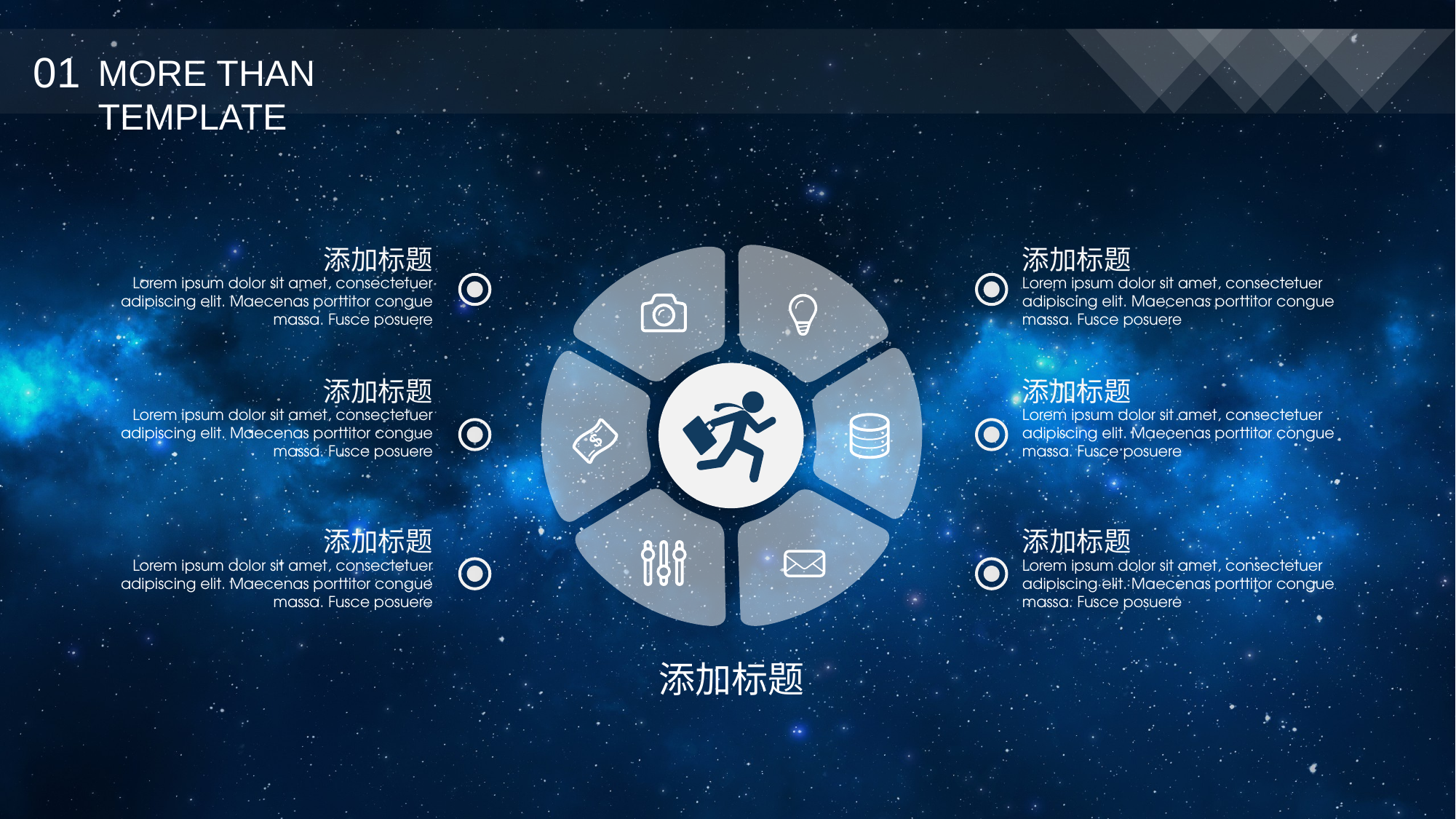

01
MORE THAN TEMPLATE
e7d195523061f1c0dc554706afe4c72a60a25314cbaece805811E654B44695D34D35691164BB3D154CCFD5D798F6FEAD99EAA8F1ADC3D4AFA5BC9ED0BB3A4B45073A038AC38E89AB54D31AA59602B9F134AB2F4D6262A1B4F8AD91EDB836BA4A8A86D335FB844568ED1D8A20E8CEC8589707BF5B91587DDBEC310FFCA457F18EA4057AC7F56DD7C2
添加标题
Lorem ipsum dolor sit amet, consectetuer adipiscing elit. Maecenas porttitor congue massa. Fusce posuere

添加标题
Lorem ipsum dolor sit amet, consectetuer adipiscing elit. Maecenas porttitor congue massa. Fusce posuere

添加标题
Lorem ipsum dolor sit amet, consectetuer adipiscing elit. Maecenas porttitor congue massa. Fusce posuere

添加标题
Lorem ipsum dolor sit amet, consectetuer adipiscing elit. Maecenas porttitor congue massa. Fusce posuere

添加标题
Lorem ipsum dolor sit amet, consectetuer adipiscing elit. Maecenas porttitor congue massa. Fusce posuere

添加标题
Lorem ipsum dolor sit amet, consectetuer adipiscing elit. Maecenas porttitor congue massa. Fusce posuere

添加标题